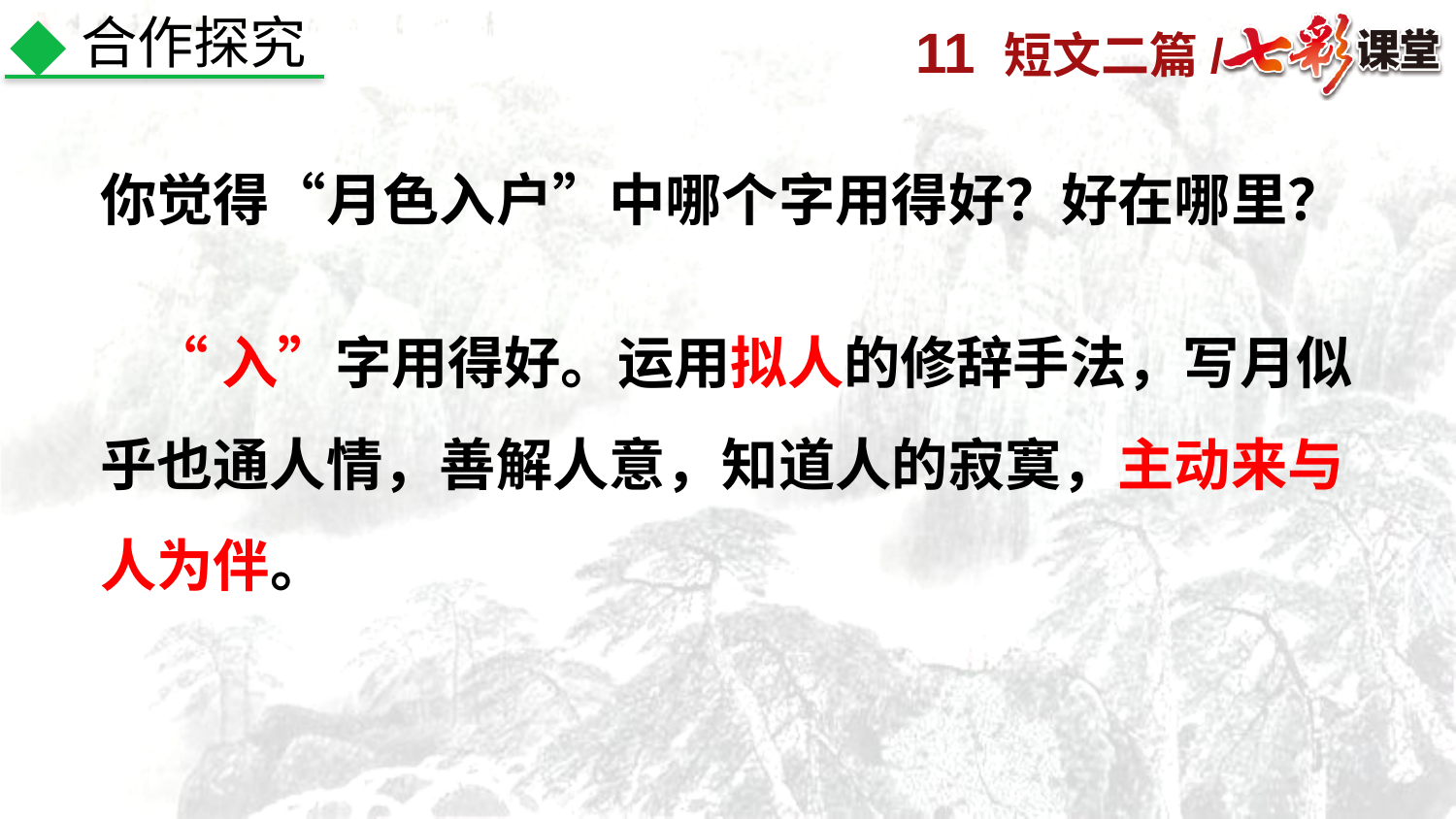

合作探究

你觉得“月色入户”中哪个字用得好？好在哪里？
    “入”字用得好。运用拟人的修辞手法，写月似乎也通人情，善解人意，知道人的寂寞，主动来与人为伴。